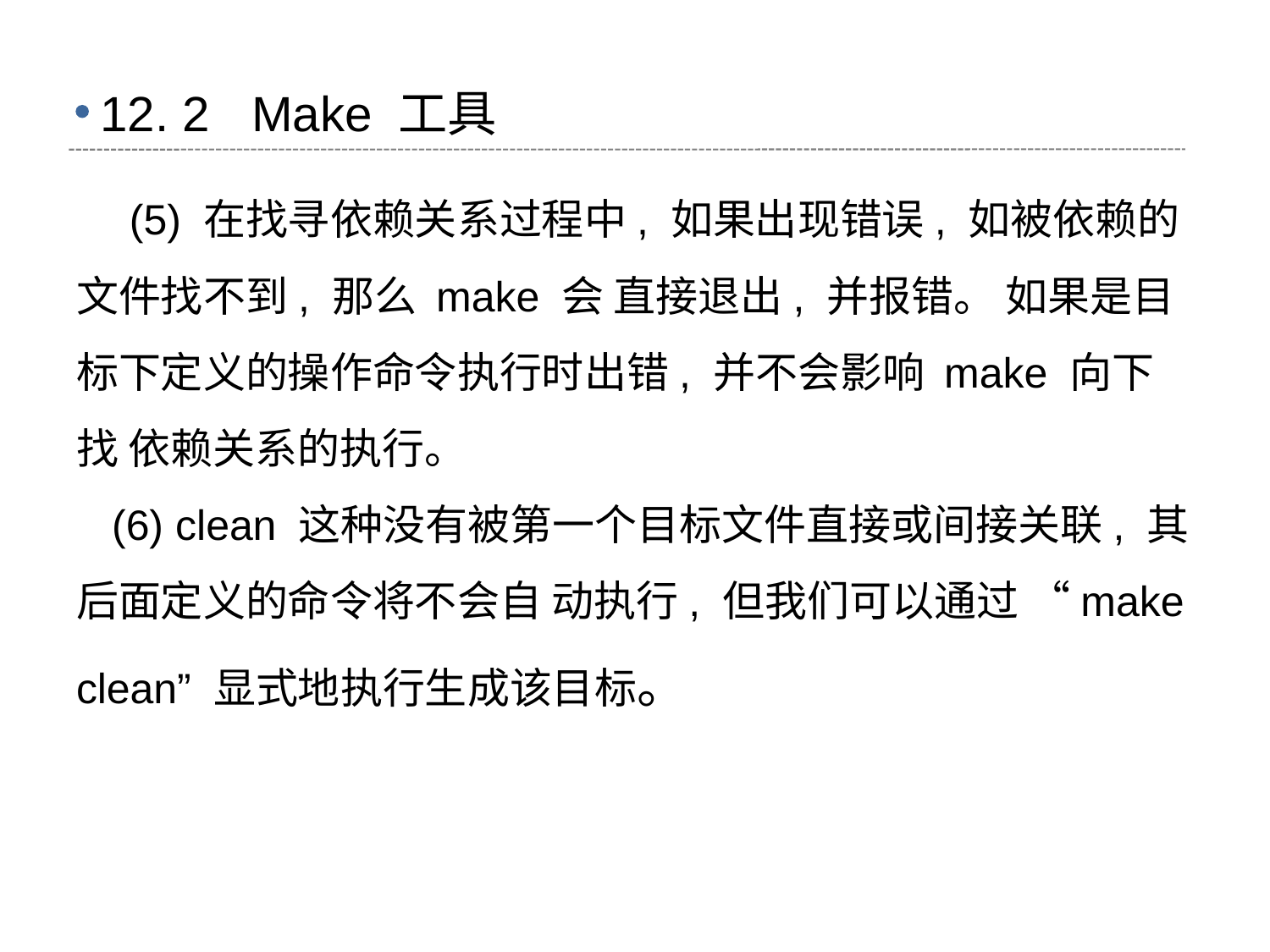

# 12. 2   Make 工具
    (5) 在找寻依赖关系过程中, 如果出现错误, 如被依赖的文件找不到, 那么 make 会 直接退出, 并报错。 如果是目标下定义的操作命令执行时出错, 并不会影响 make 向下找 依赖关系的执行。
   (6) clean 这种没有被第一个目标文件直接或间接关联, 其后面定义的命令将不会自 动执行, 但我们可以通过 “make clean” 显式地执行生成该目标。